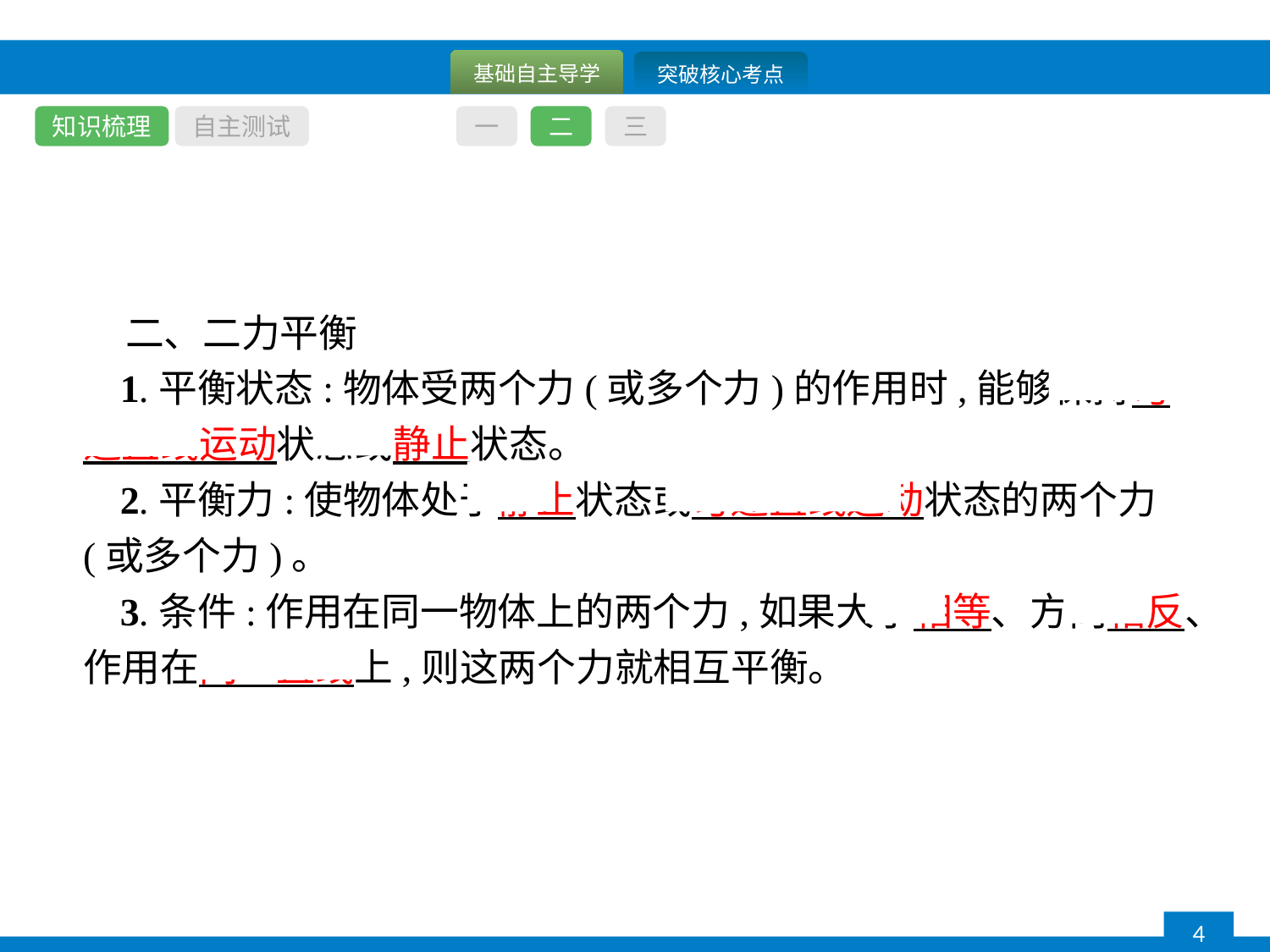

知识梳理
自主测试
一
二
三
二、二力平衡
1.平衡状态:物体受两个力(或多个力)的作用时,能够保持匀速直线运动状态或静止状态。
2.平衡力:使物体处于静止状态或匀速直线运动状态的两个力(或多个力)。
3.条件:作用在同一物体上的两个力,如果大小相等、方向相反、作用在同一直线上,则这两个力就相互平衡。